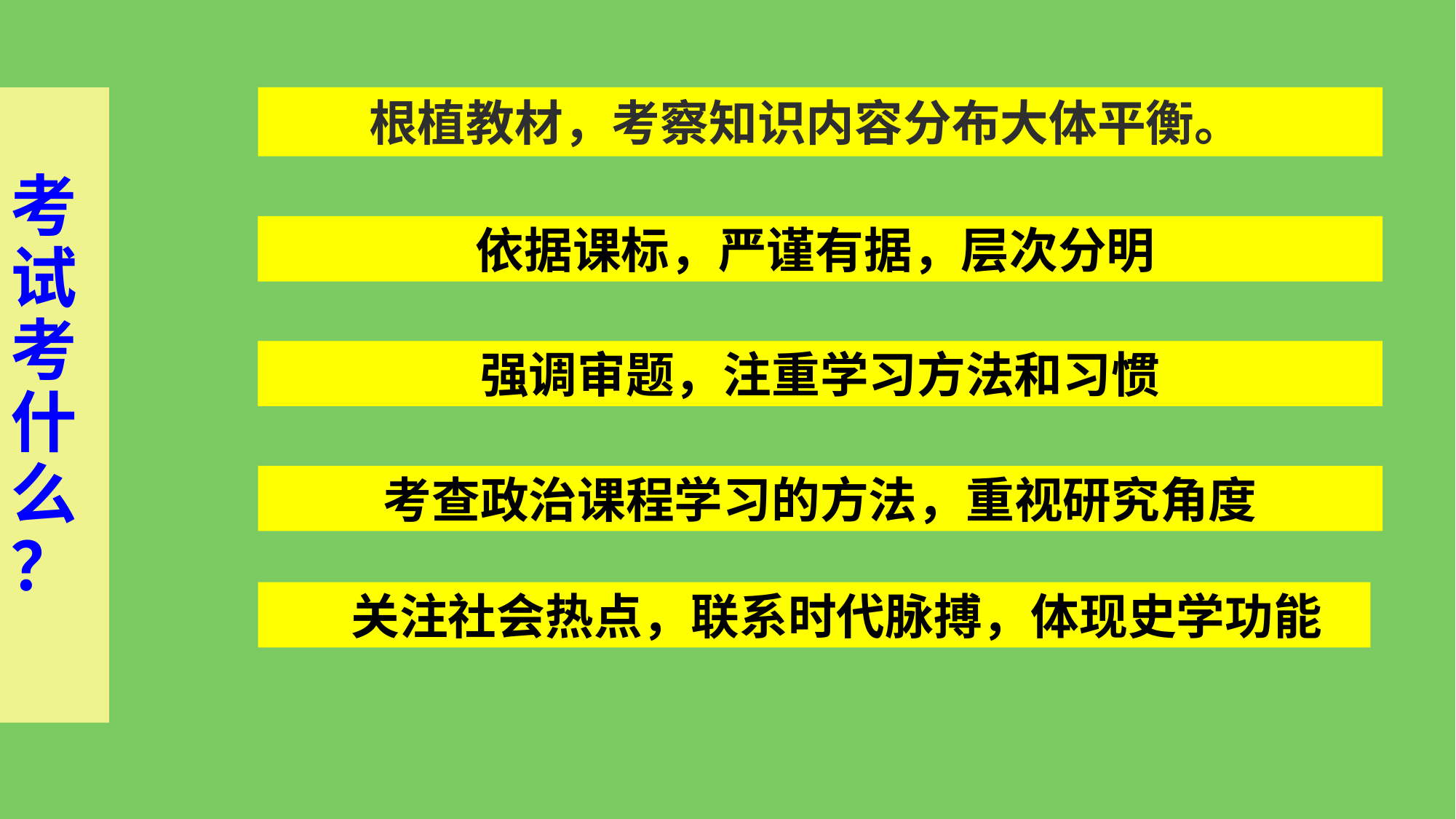

考试
考
什
么
？

        根植教材，考察知识内容分布大体平衡。
依据课标，严谨有据，层次分明
强调审题，注重学习方法和习惯
考查政治课程学习的方法，重视研究角度
   关注社会热点，联系时代脉搏，体现史学功能